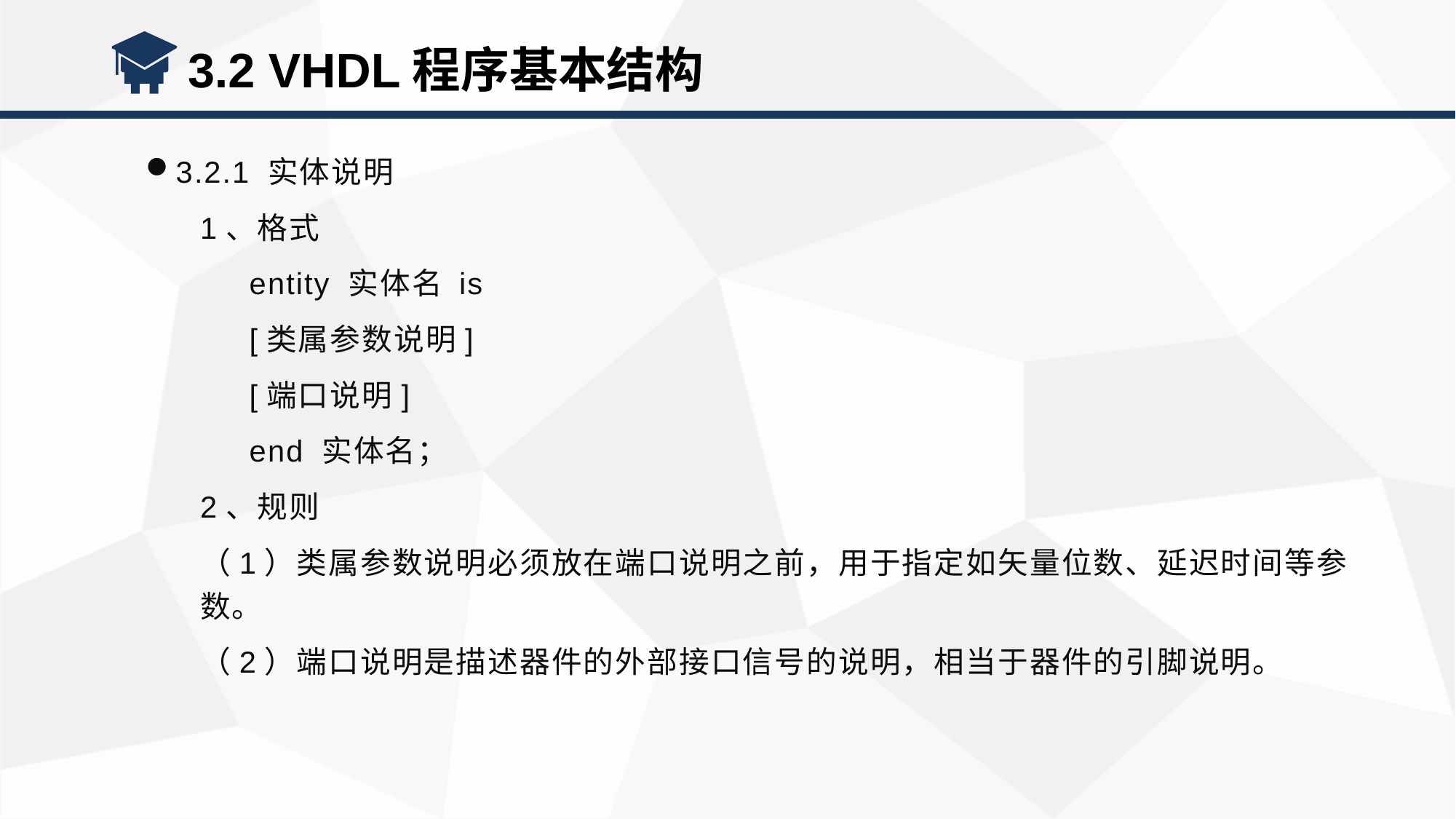

3.2 VHDL程序基本结构

3.2.1 实体说明
1、格式
     entity 实体名 is
     [类属参数说明]
     [端口说明]
     end 实体名；
2、规则
（1）类属参数说明必须放在端口说明之前，用于指定如矢量位数、延迟时间等参数。
（2）端口说明是描述器件的外部接口信号的说明，相当于器件的引脚说明。